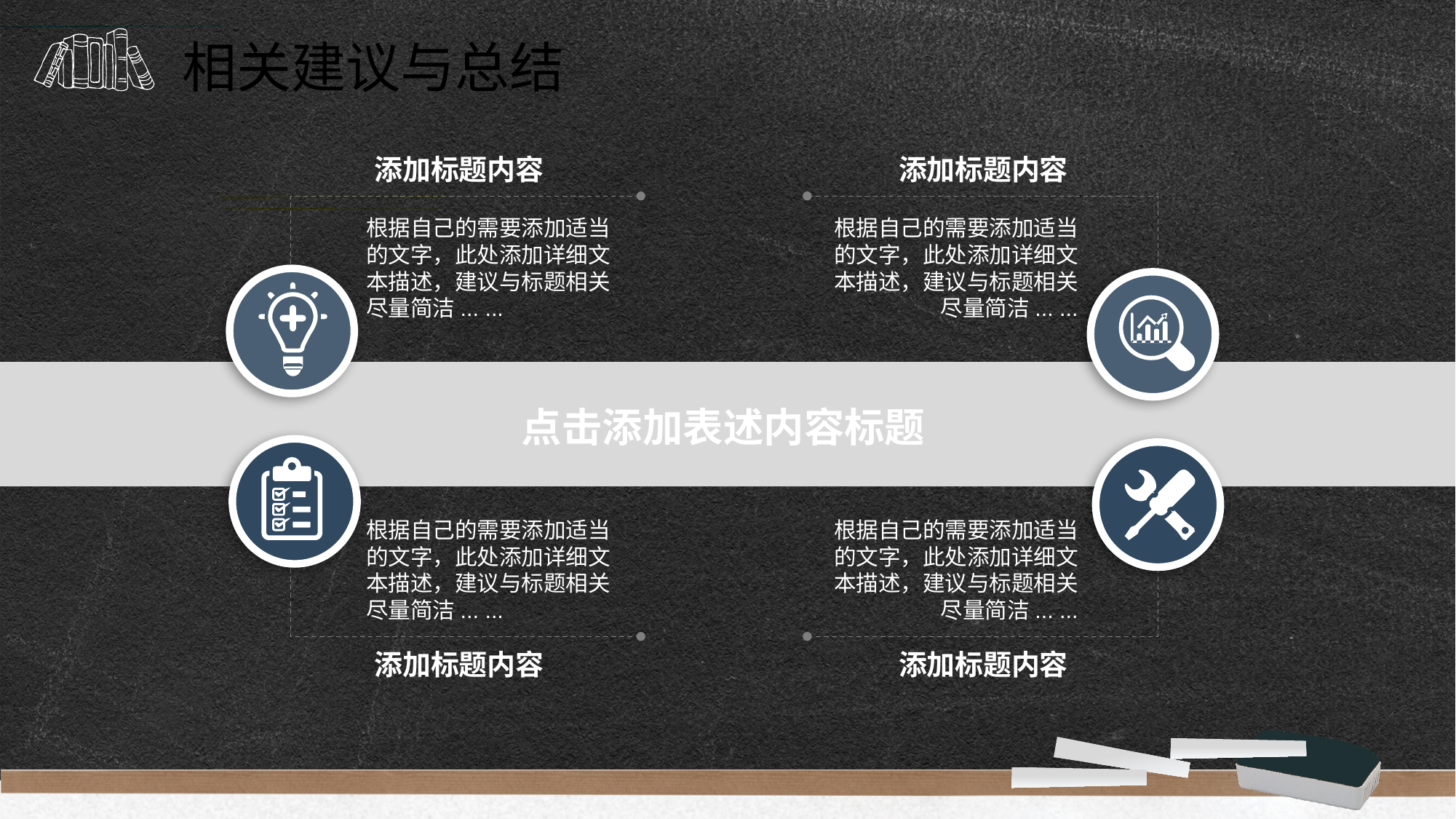

相关建议与总结
添加标题内容
添加标题内容

根据自己的需要添加适当的文字，此处添加详细文本描述，建议与标题相关尽量简洁... ...
根据自己的需要添加适当的文字，此处添加详细文本描述，建议与标题相关尽量简洁... ...

点击添加表述内容标题

根据自己的需要添加适当的文字，此处添加详细文本描述，建议与标题相关尽量简洁... ...
根据自己的需要添加适当的文字，此处添加详细文本描述，建议与标题相关尽量简洁... ...

添加标题内容
添加标题内容